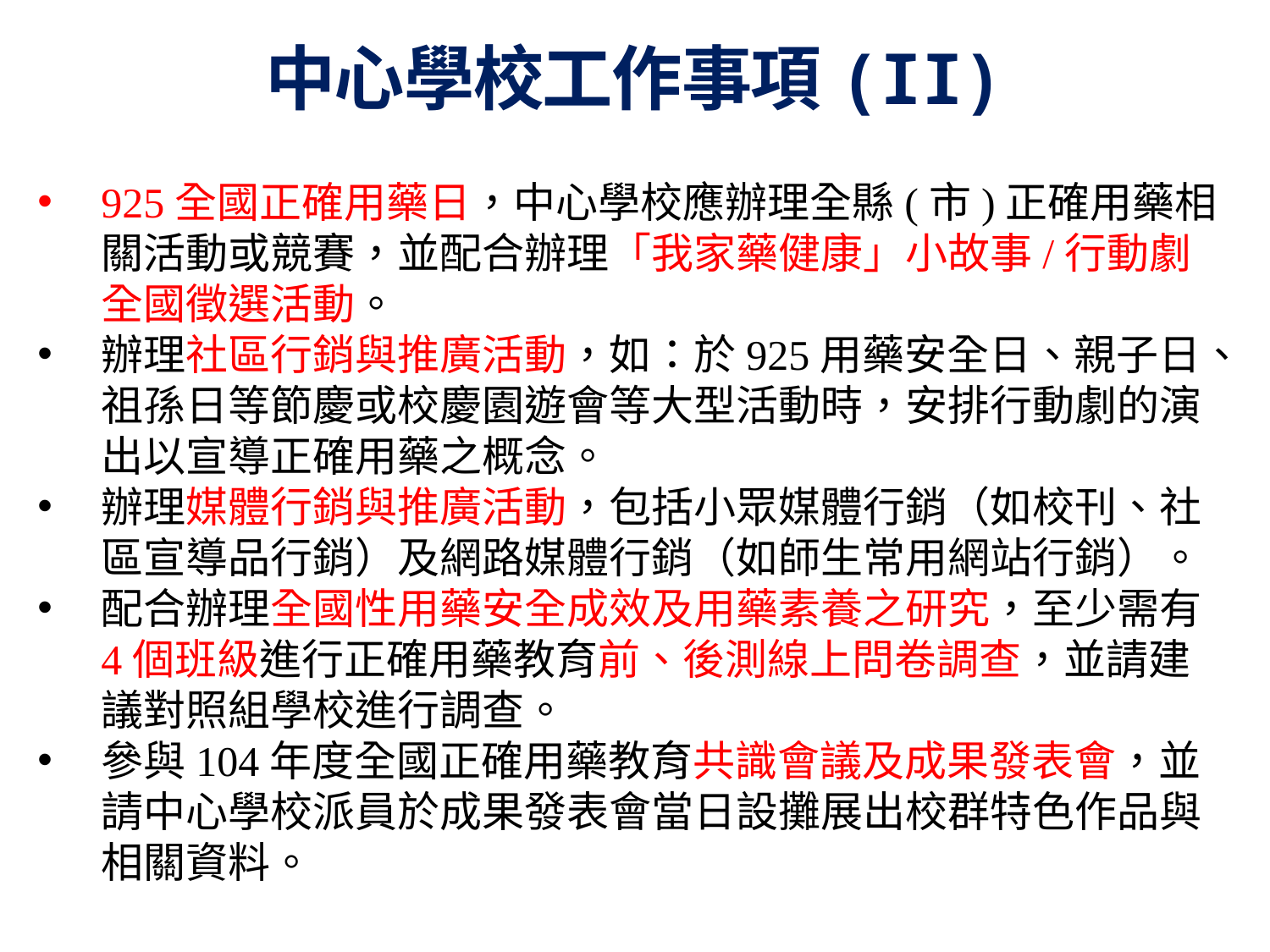

# 中心學校工作事項(II)
925全國正確用藥日，中心學校應辦理全縣(市)正確用藥相關活動或競賽，並配合辦理「我家藥健康」小故事/行動劇全國徵選活動。
辦理社區行銷與推廣活動，如：於925用藥安全日、親子日、祖孫日等節慶或校慶園遊會等大型活動時，安排行動劇的演出以宣導正確用藥之概念。
辦理媒體行銷與推廣活動，包括小眾媒體行銷（如校刊、社區宣導品行銷）及網路媒體行銷（如師生常用網站行銷）。
配合辦理全國性用藥安全成效及用藥素養之研究，至少需有4個班級進行正確用藥教育前、後測線上問卷調查，並請建議對照組學校進行調查。
參與104年度全國正確用藥教育共識會議及成果發表會，並請中心學校派員於成果發表會當日設攤展出校群特色作品與相關資料。